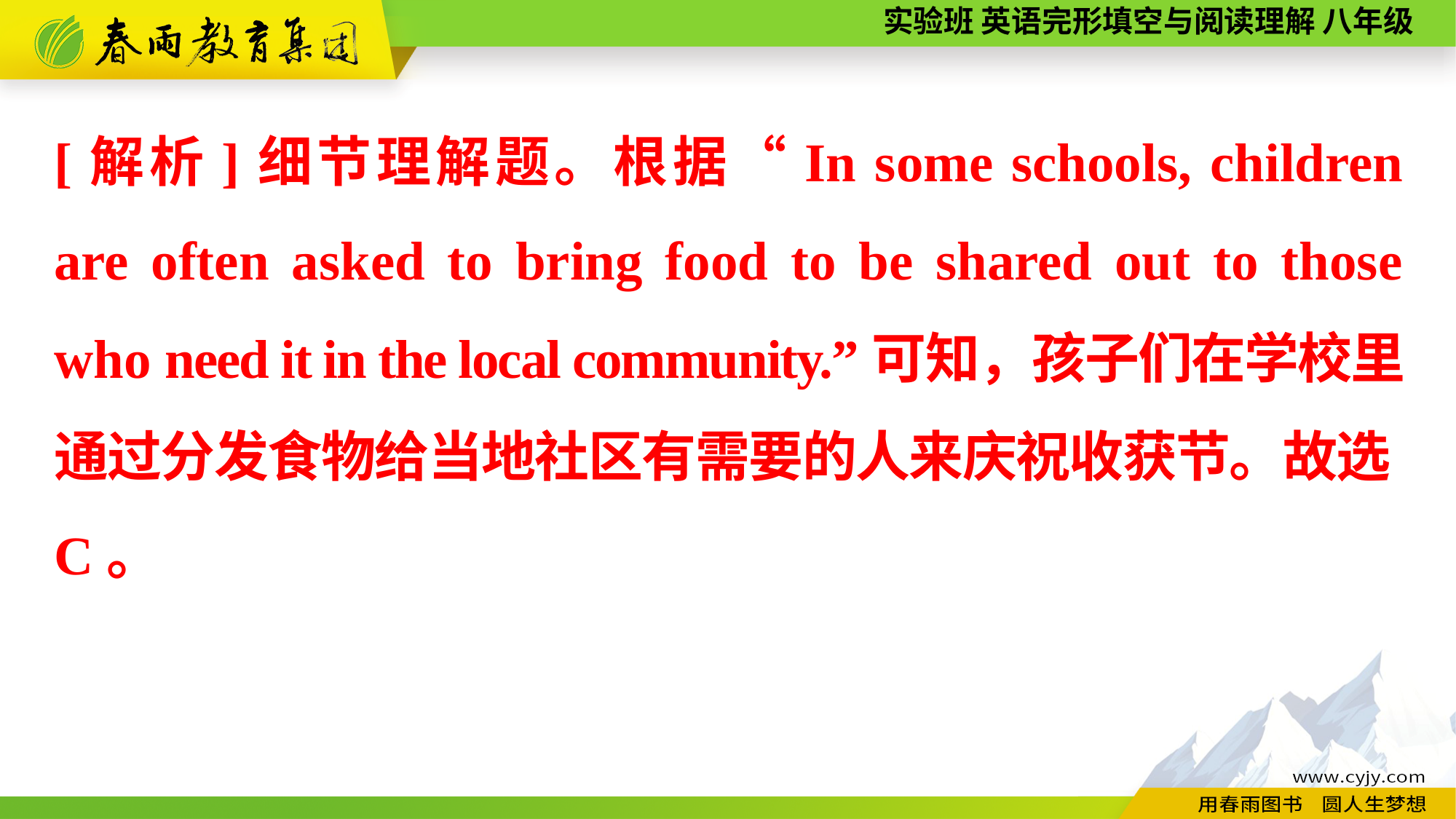

[解析]细节理解题。根据“In some schools, children are often asked to bring food to be shared out to those who need it in the local community.”可知，孩子们在学校里通过分发食物给当地社区有需要的人来庆祝收获节。故选C。